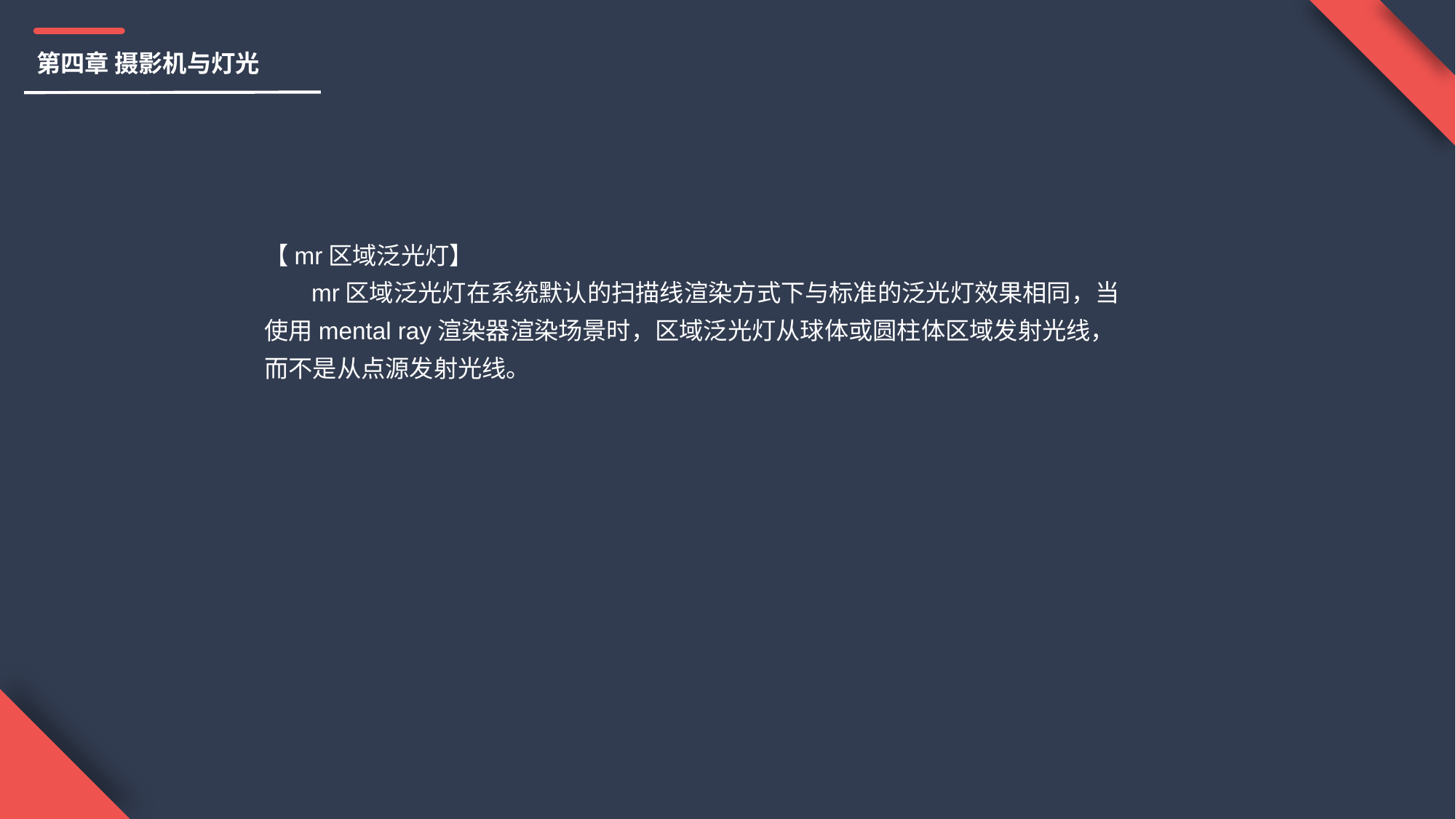

第四章 摄影机与灯光
【mr区域泛光灯】
       mr区域泛光灯在系统默认的扫描线渲染方式下与标准的泛光灯效果相同，当使用mental ray渲染器渲染场景时，区域泛光灯从球体或圆柱体区域发射光线，而不是从点源发射光线。